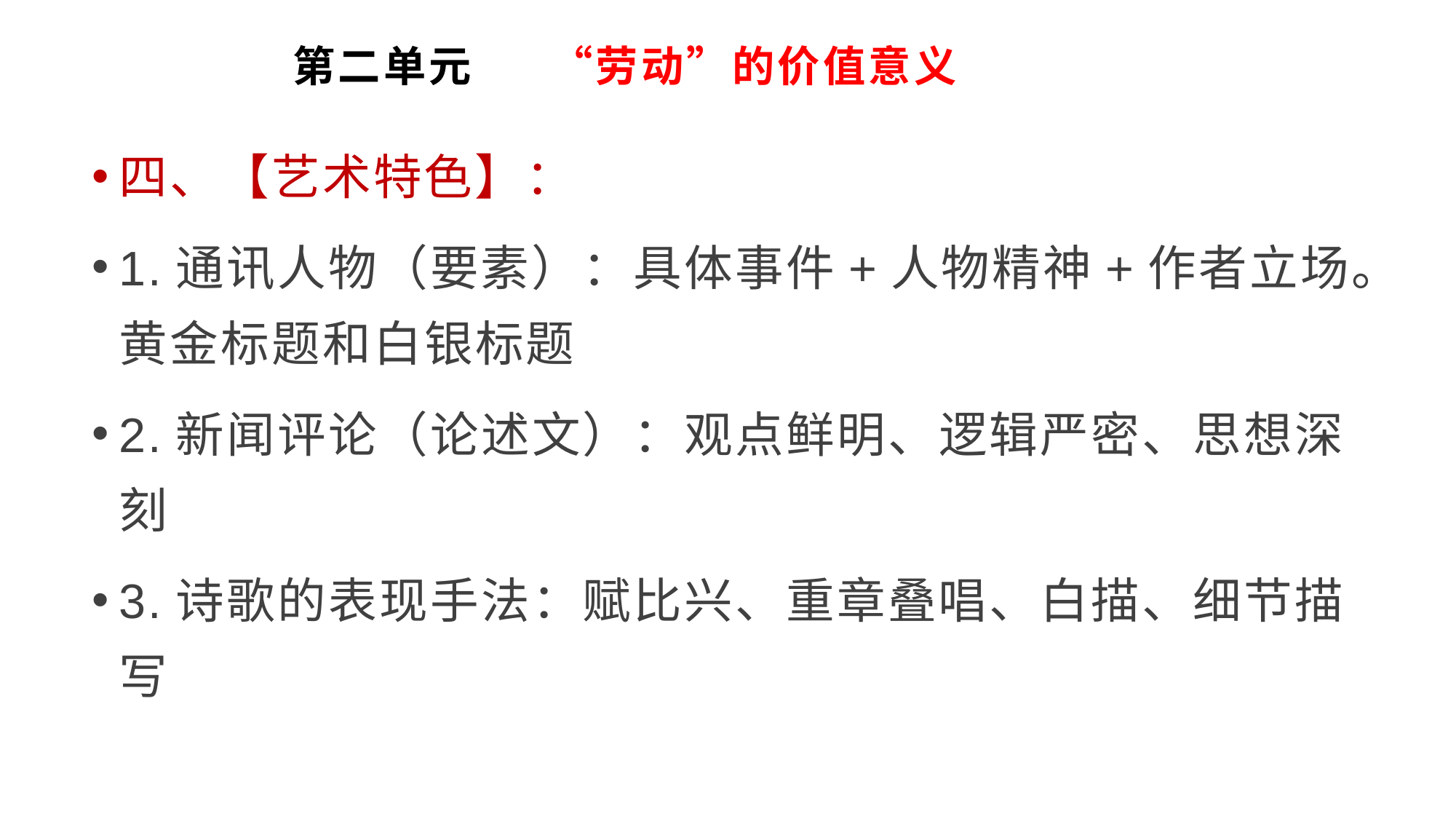

# 第二单元      “劳动”的价值意义
四、【艺术特色】：
1.通讯人物（要素）：具体事件+人物精神+作者立场。黄金标题和白银标题
2.新闻评论（论述文）：观点鲜明、逻辑严密、思想深刻
3.诗歌的表现手法：赋比兴、重章叠唱、白描、细节描写